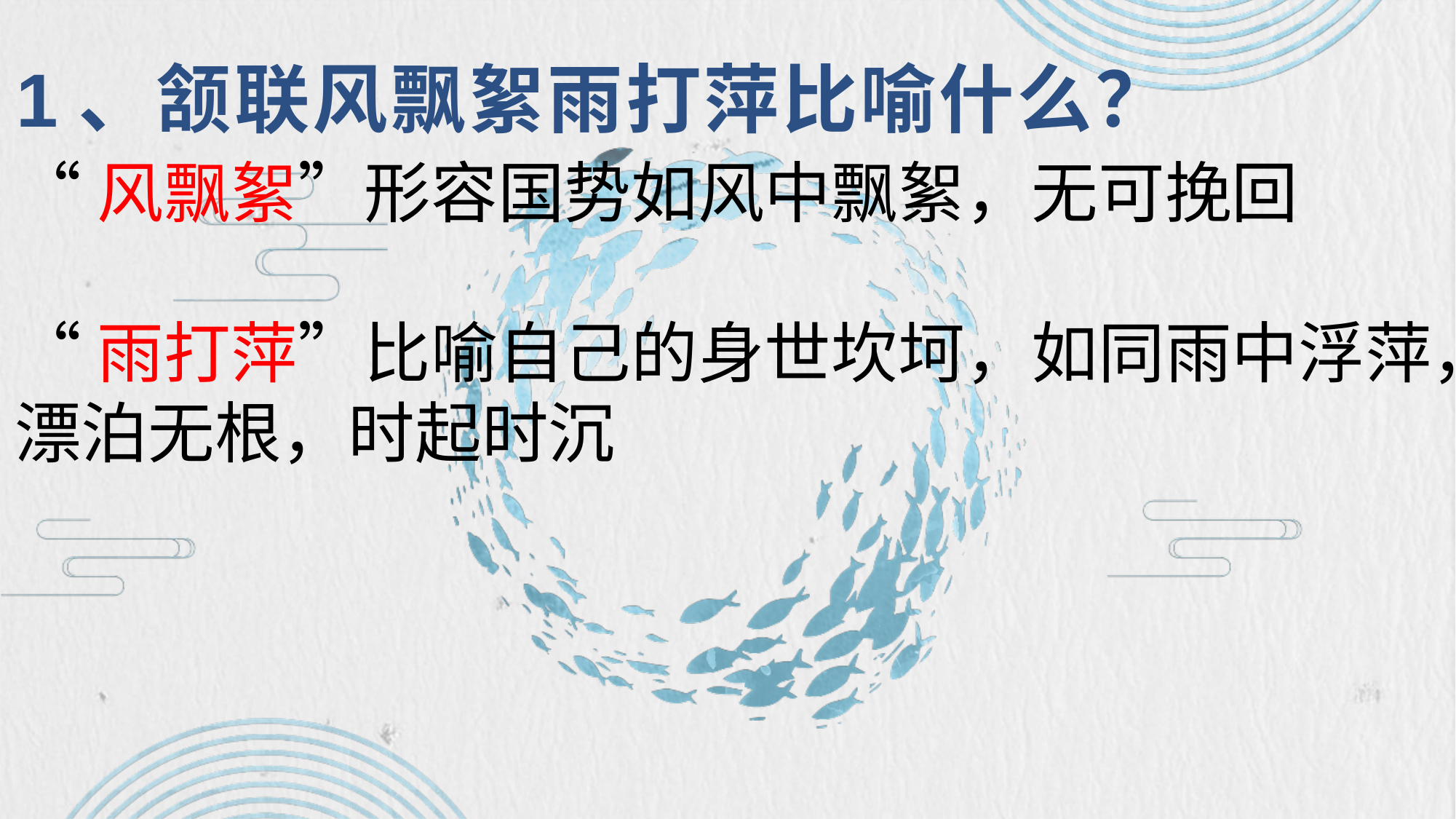

# 1、颔联风飘絮雨打萍比喻什么？
“风飘絮”形容国势如风中飘絮，无可挽回

“雨打萍”比喻自己的身世坎坷，如同雨中浮萍，漂泊无根，时起时沉